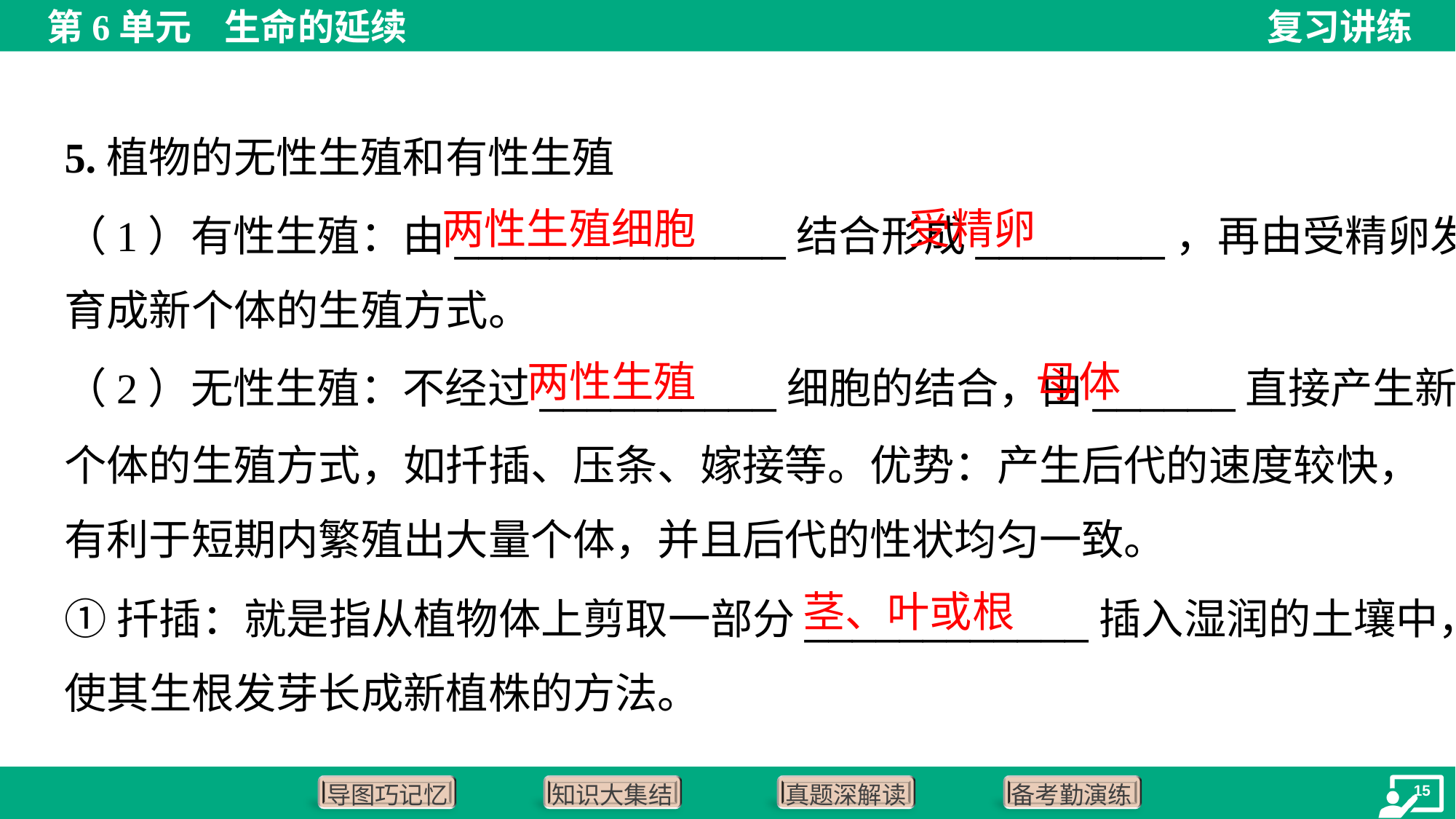

5.植物的无性生殖和有性生殖
两性生殖细胞
受精卵
（1）有性生殖：由______________结合形成________，再由受精卵发
育成新个体的生殖方式。
两性生殖
母体
（2）无性生殖：不经过__________细胞的结合，由______直接产生新
个体的生殖方式，如扦插、压条、嫁接等。优势：产生后代的速度较快，
有利于短期内繁殖出大量个体，并且后代的性状均匀一致。
茎、叶或根
①扦插：就是指从植物体上剪取一部分____________插入湿润的土壤中，
使其生根发芽长成新植株的方法。